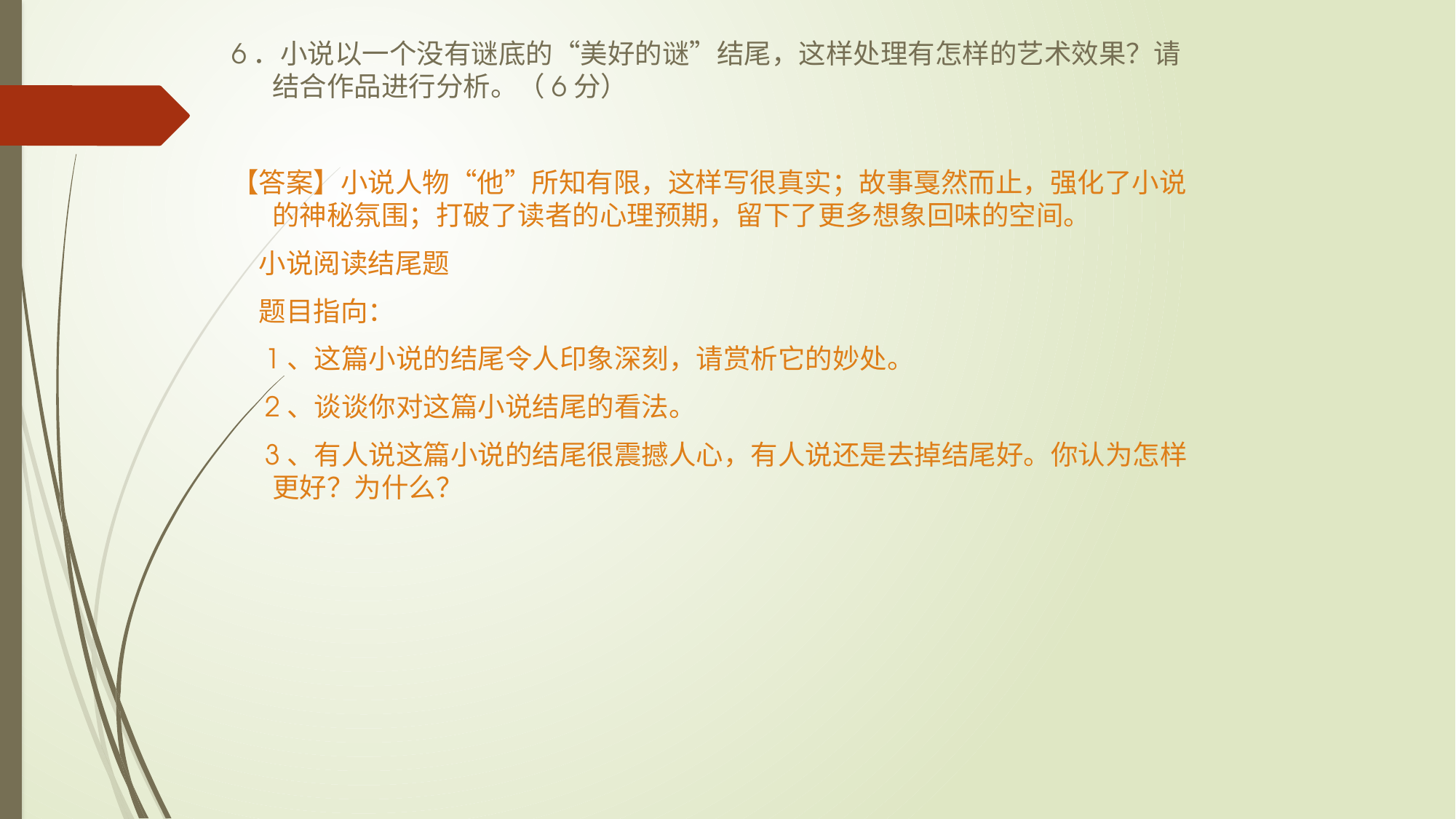

6．小说以一个没有谜底的“美好的谜”结尾，这样处理有怎样的艺术效果？请结合作品进行分析。（6分）

【答案】小说人物“他”所知有限，这样写很真实；故事戛然而止，强化了小说的神秘氛围；打破了读者的心理预期，留下了更多想象回味的空间。
　小说阅读结尾题
　题目指向：
　1、这篇小说的结尾令人印象深刻，请赏析它的妙处。
　2、谈谈你对这篇小说结尾的看法。
　3、有人说这篇小说的结尾很震撼人心，有人说还是去掉结尾好。你认为怎样更好？为什么？